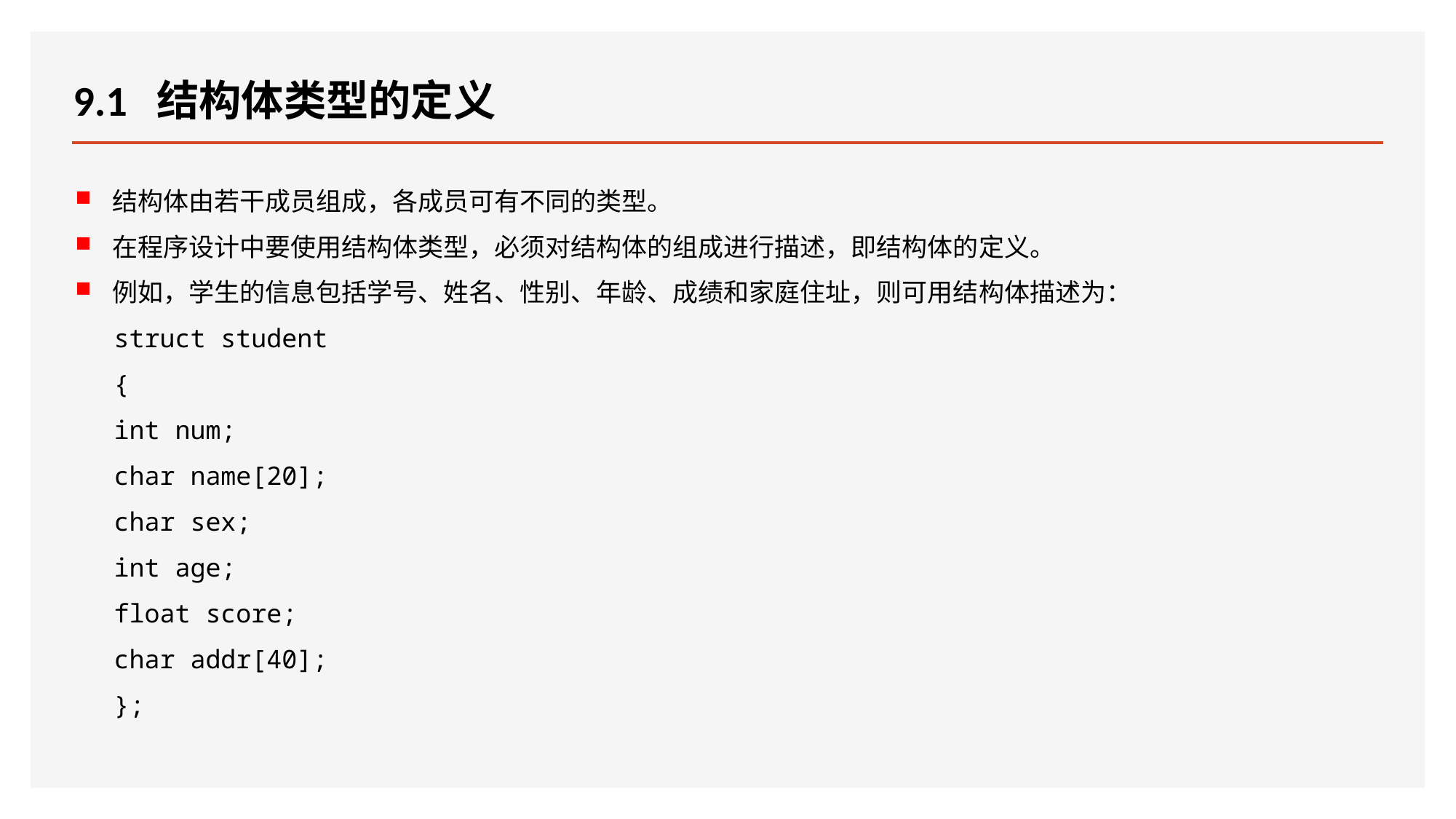

# 9.1  结构体类型的定义
结构体由若干成员组成，各成员可有不同的类型。
在程序设计中要使用结构体类型，必须对结构体的组成进行描述，即结构体的定义。
例如，学生的信息包括学号、姓名、性别、年龄、成绩和家庭住址，则可用结构体描述为：
struct student
{
int num;
char name[20];
char sex;
int age;
float score;
char addr[40];
};